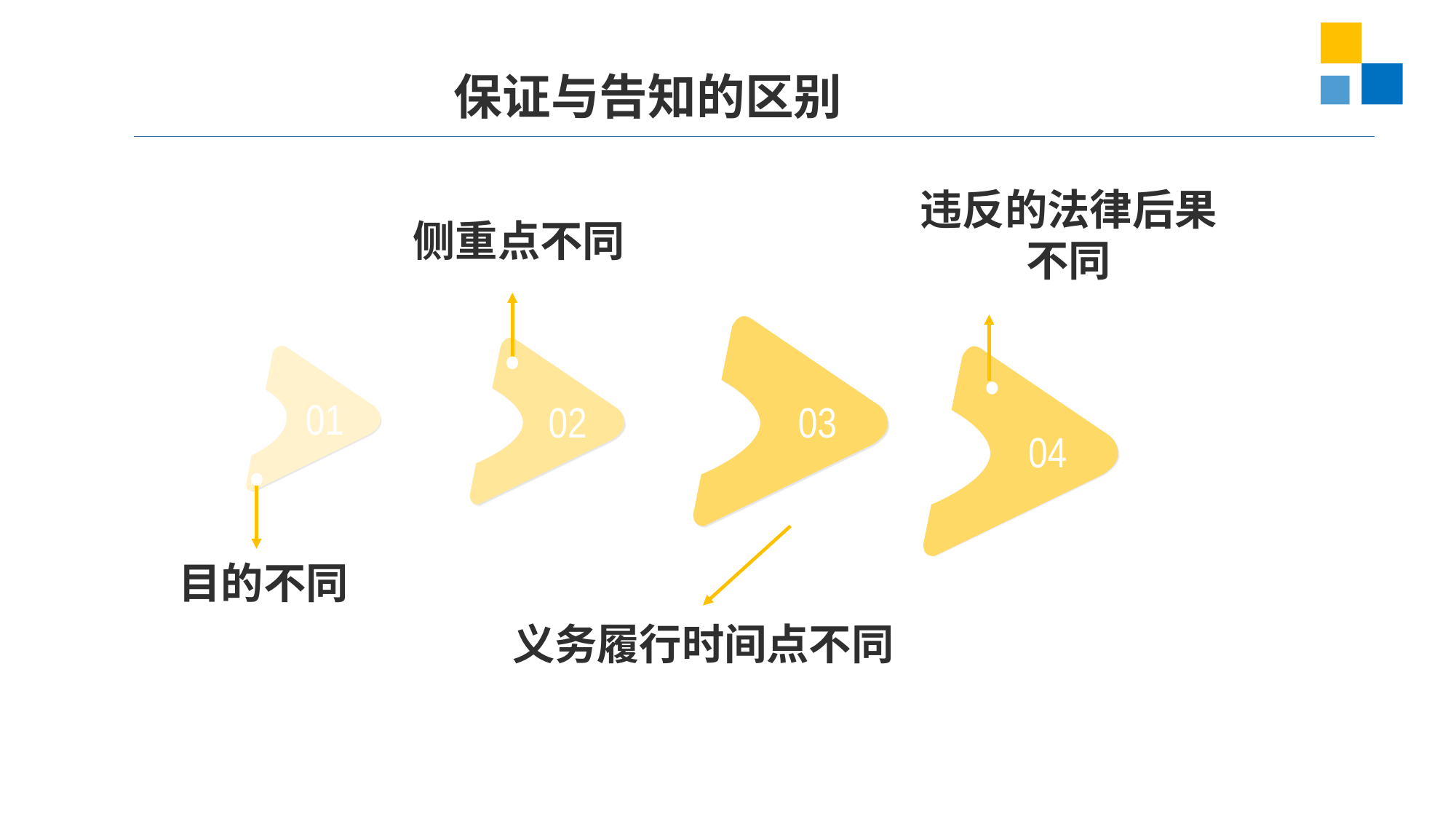

保证与告知的区别
侧重点不同
02

违反的法律后果
不同
04

03
义务履行时间点不同
01

目的不同